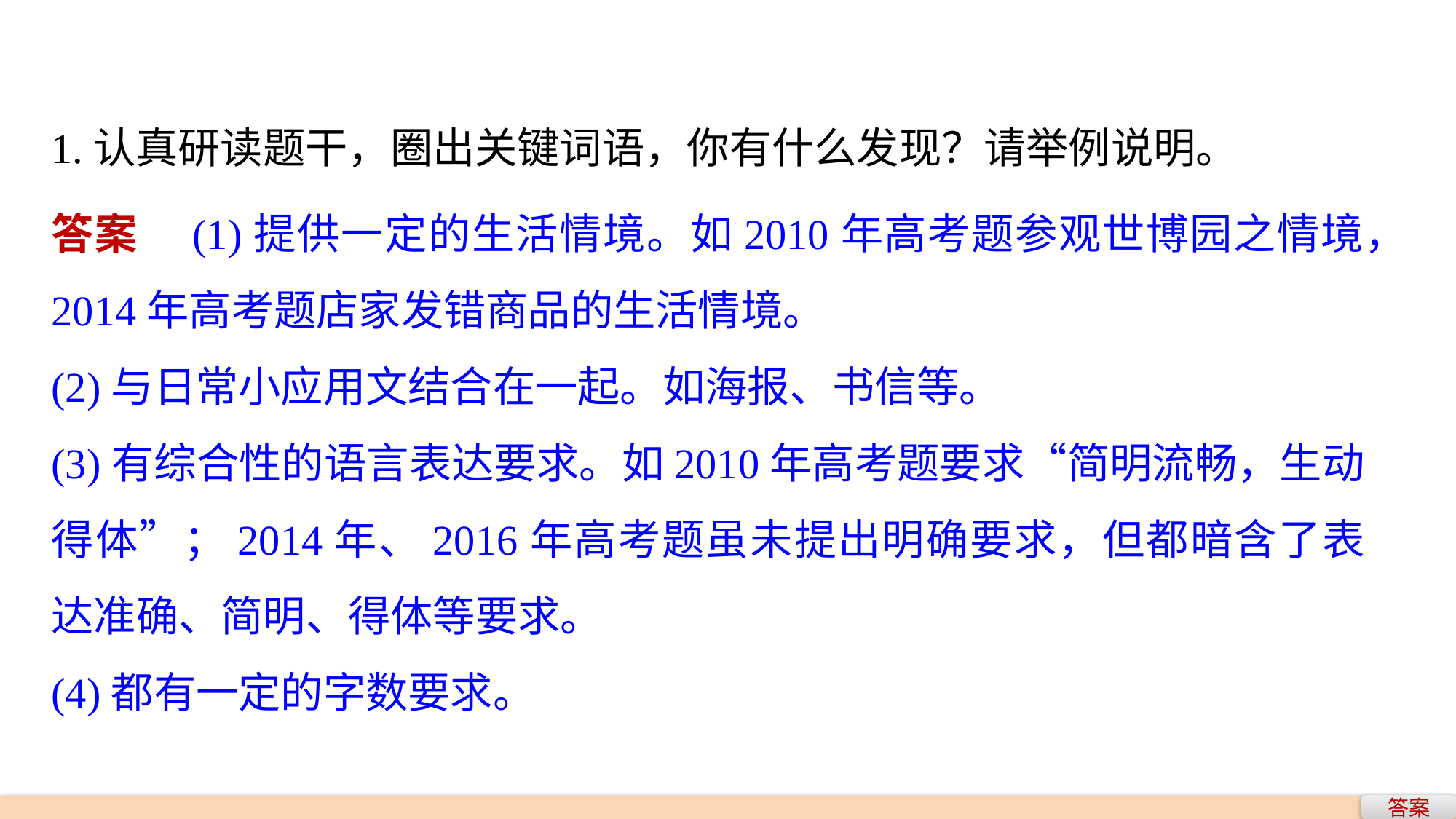

1.认真研读题干，圈出关键词语，你有什么发现？请举例说明。
答案　(1)提供一定的生活情境。如2010年高考题参观世博园之情境，2014年高考题店家发错商品的生活情境。
(2)与日常小应用文结合在一起。如海报、书信等。
(3)有综合性的语言表达要求。如2010年高考题要求“简明流畅，生动得体”；2014年、2016年高考题虽未提出明确要求，但都暗含了表达准确、简明、得体等要求。
(4)都有一定的字数要求。
答案